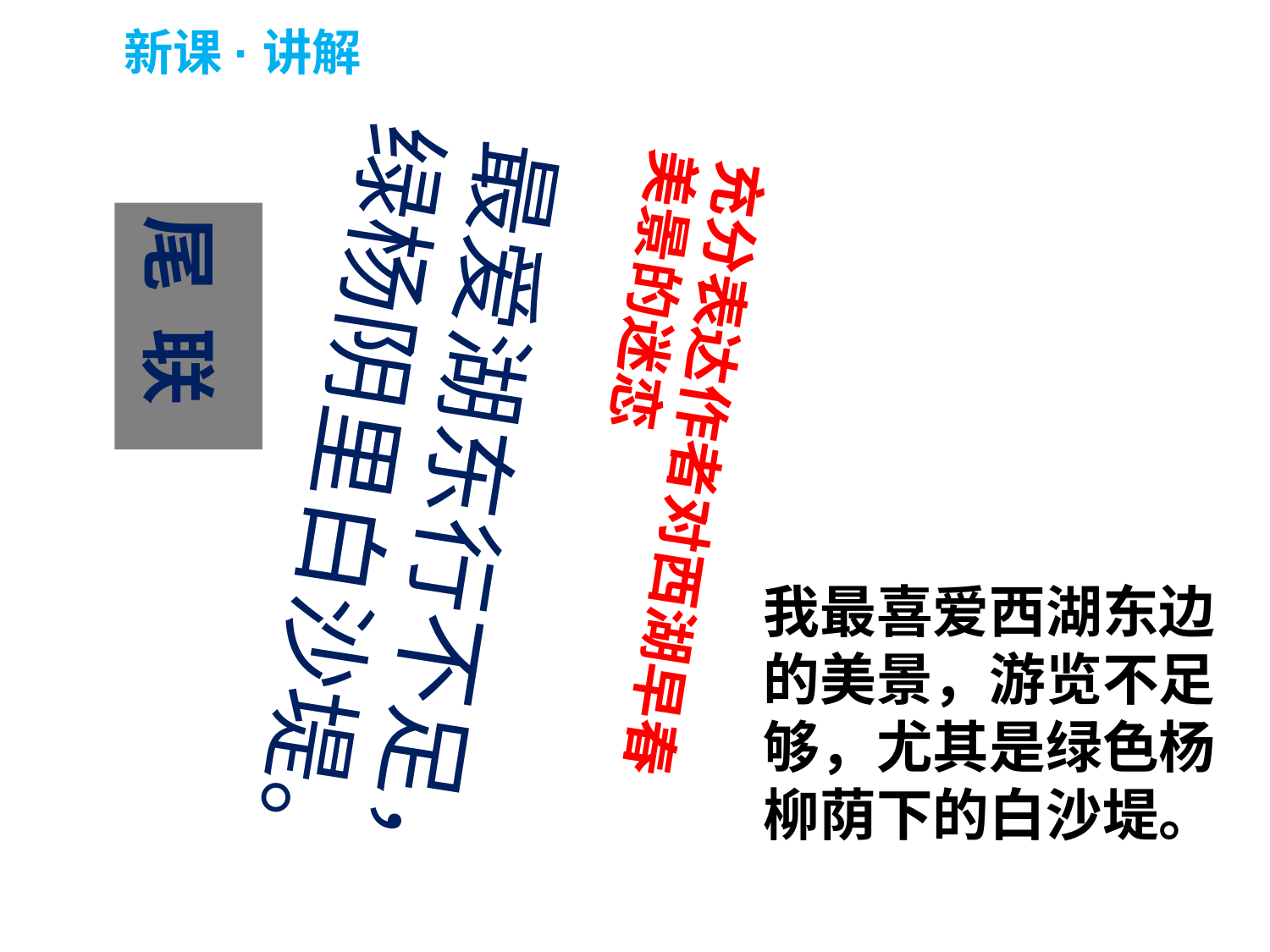

新课·讲解
最爱湖东行不足，
绿杨阴里白沙堤。
充分表达作者对西湖早春美景的迷恋
尾  联
我最喜爱西湖东边
的美景，游览不足
够，尤其是绿色杨
柳荫下的白沙堤。